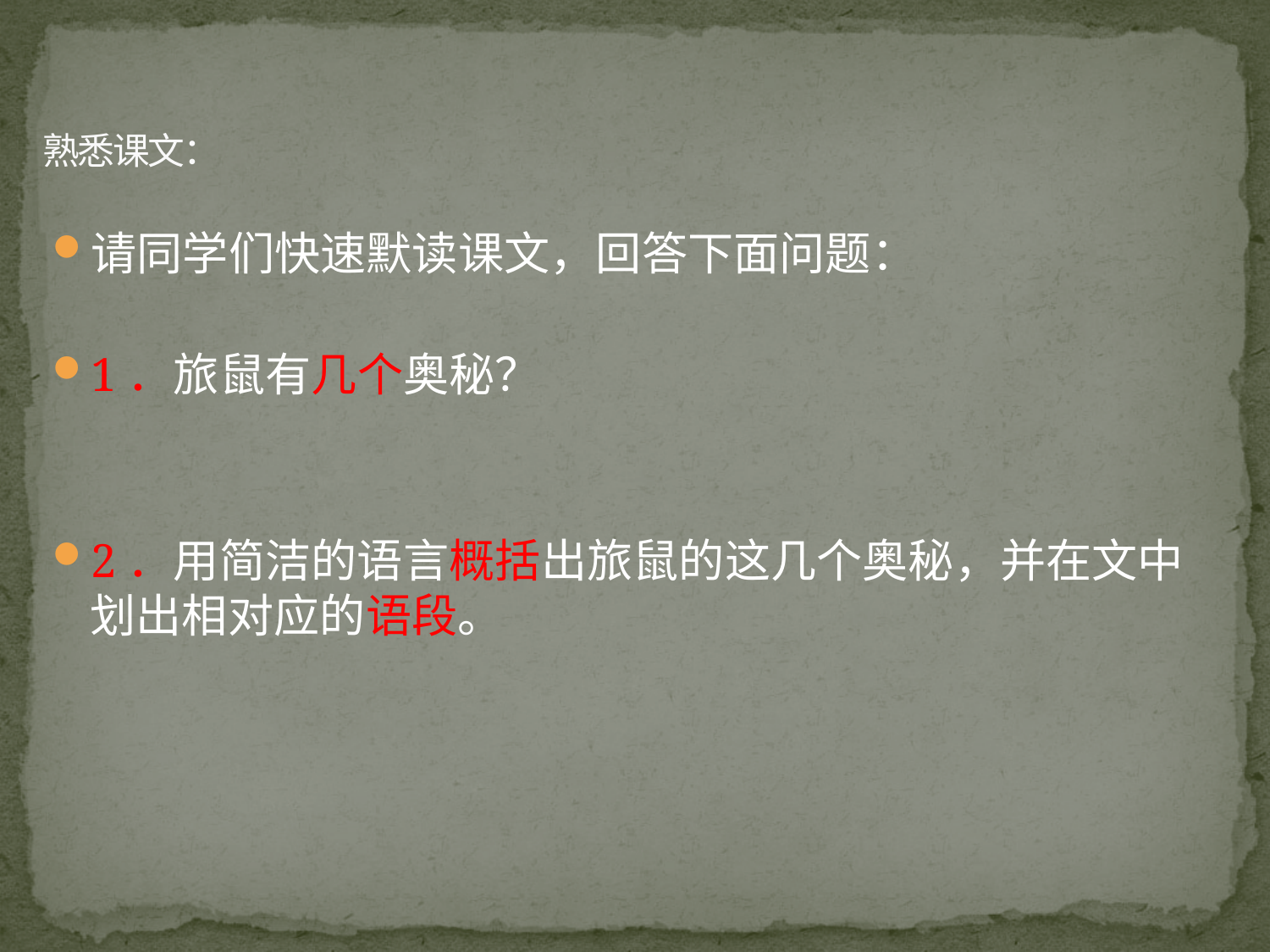

# 熟悉课文：
请同学们快速默读课文，回答下面问题：
1．旅鼠有几个奥秘？

2．用简洁的语言概括出旅鼠的这几个奥秘，并在文中划出相对应的语段。